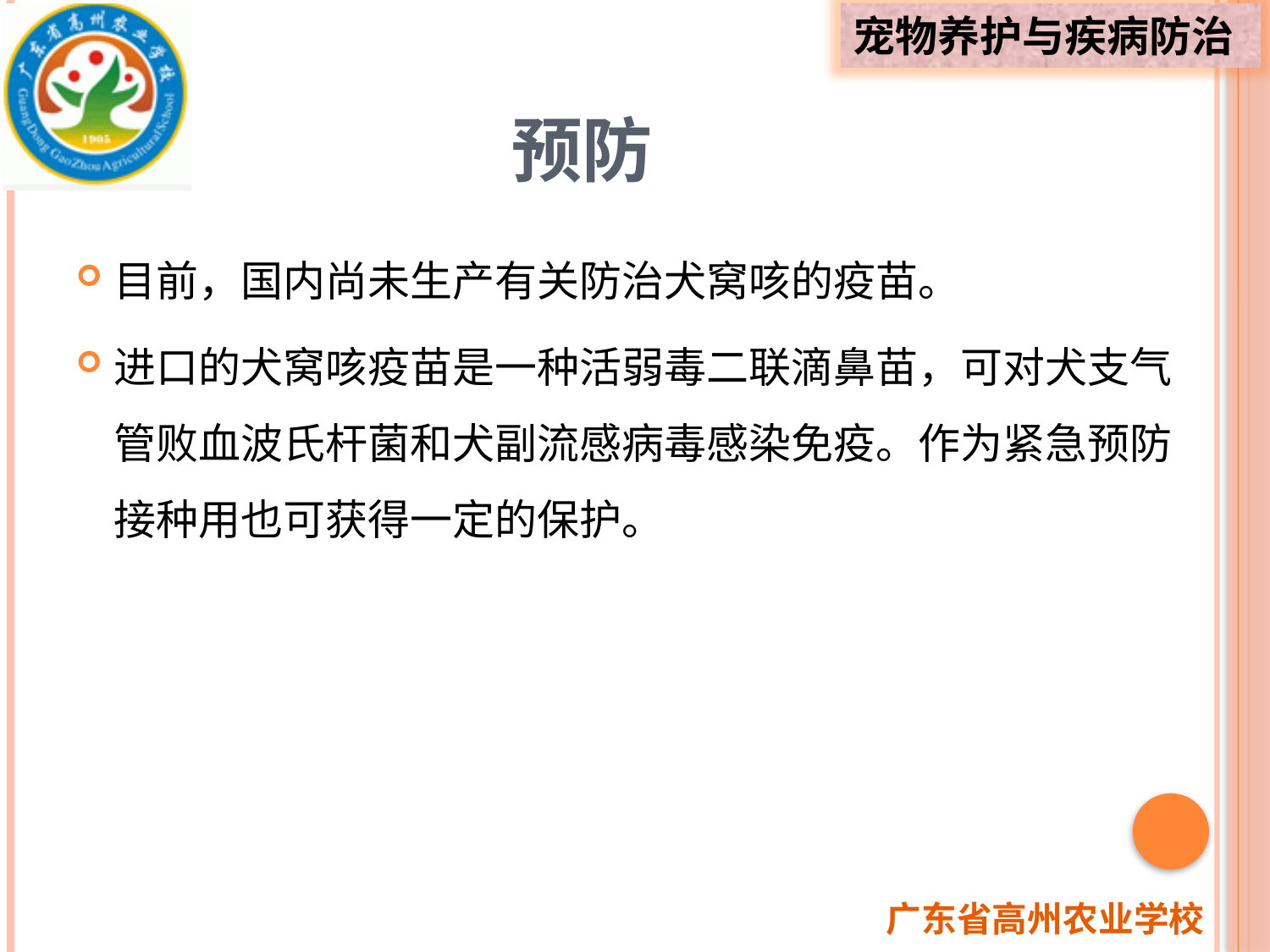

# 预防
目前，国内尚未生产有关防治犬窝咳的疫苗。
进口的犬窝咳疫苗是一种活弱毒二联滴鼻苗，可对犬支气管败血波氏杆菌和犬副流感病毒感染免疫。作为紧急预防接种用也可获得一定的保护。